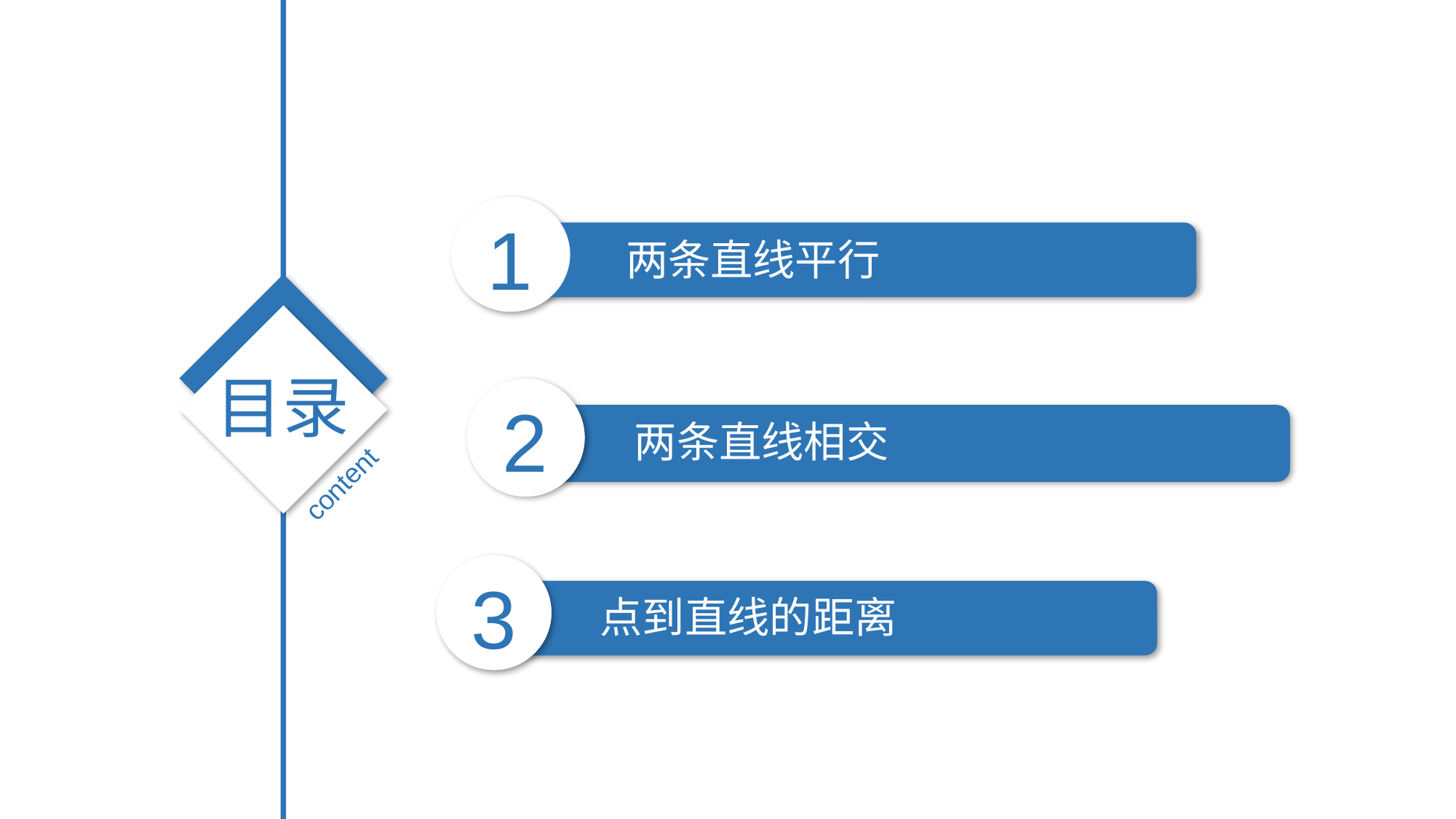

1

两条直线平行

目录

2

两条直线相交
content

3

点到直线的距离